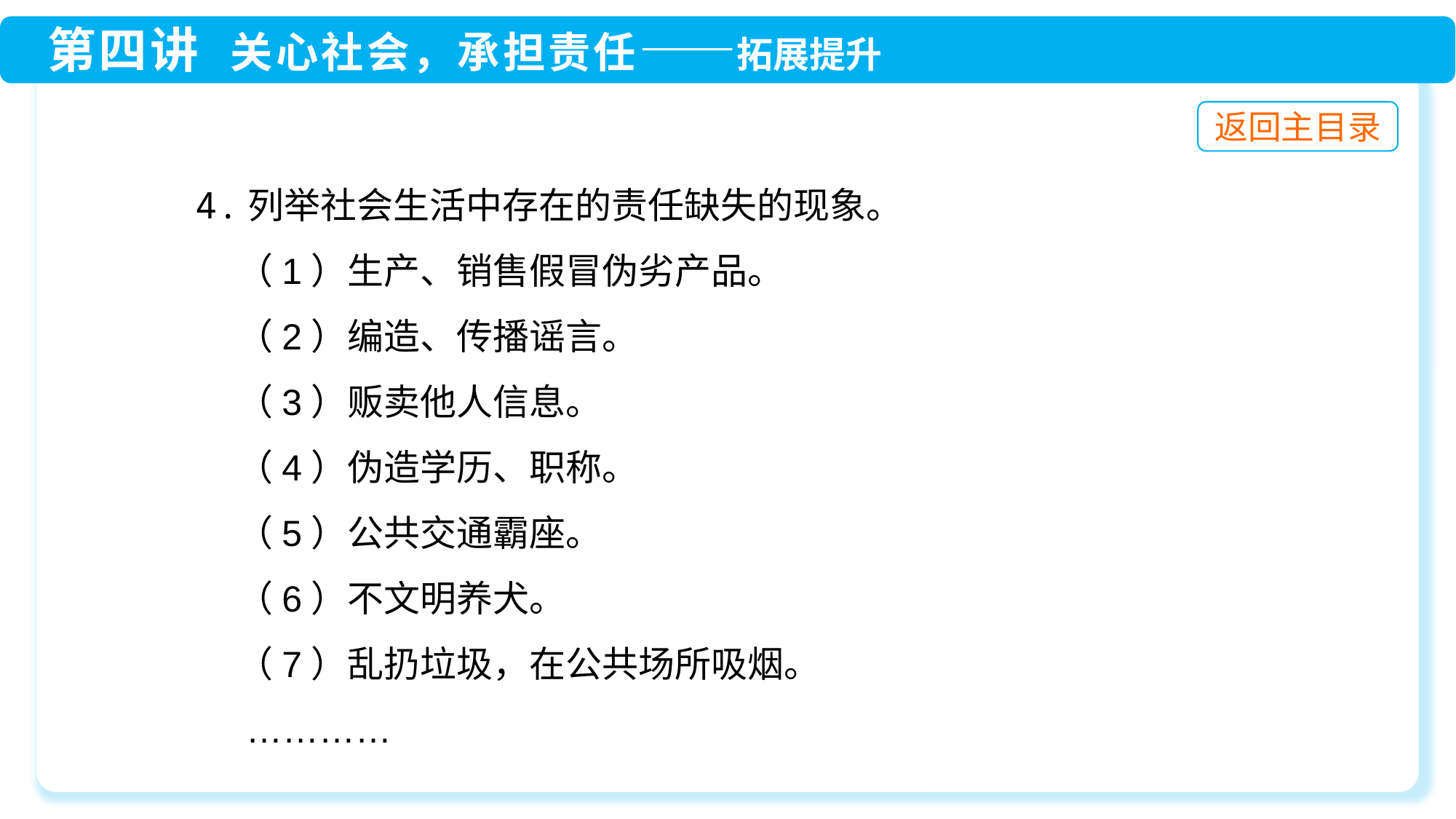

4.列举社会生活中存在的责任缺失的现象。
    （1）生产、销售假冒伪劣产品。
    （2）编造、传播谣言。
    （3）贩卖他人信息。
    （4）伪造学历、职称。
    （5）公共交通霸座。
    （6）不文明养犬。
    （7）乱扔垃圾，在公共场所吸烟。
     …………